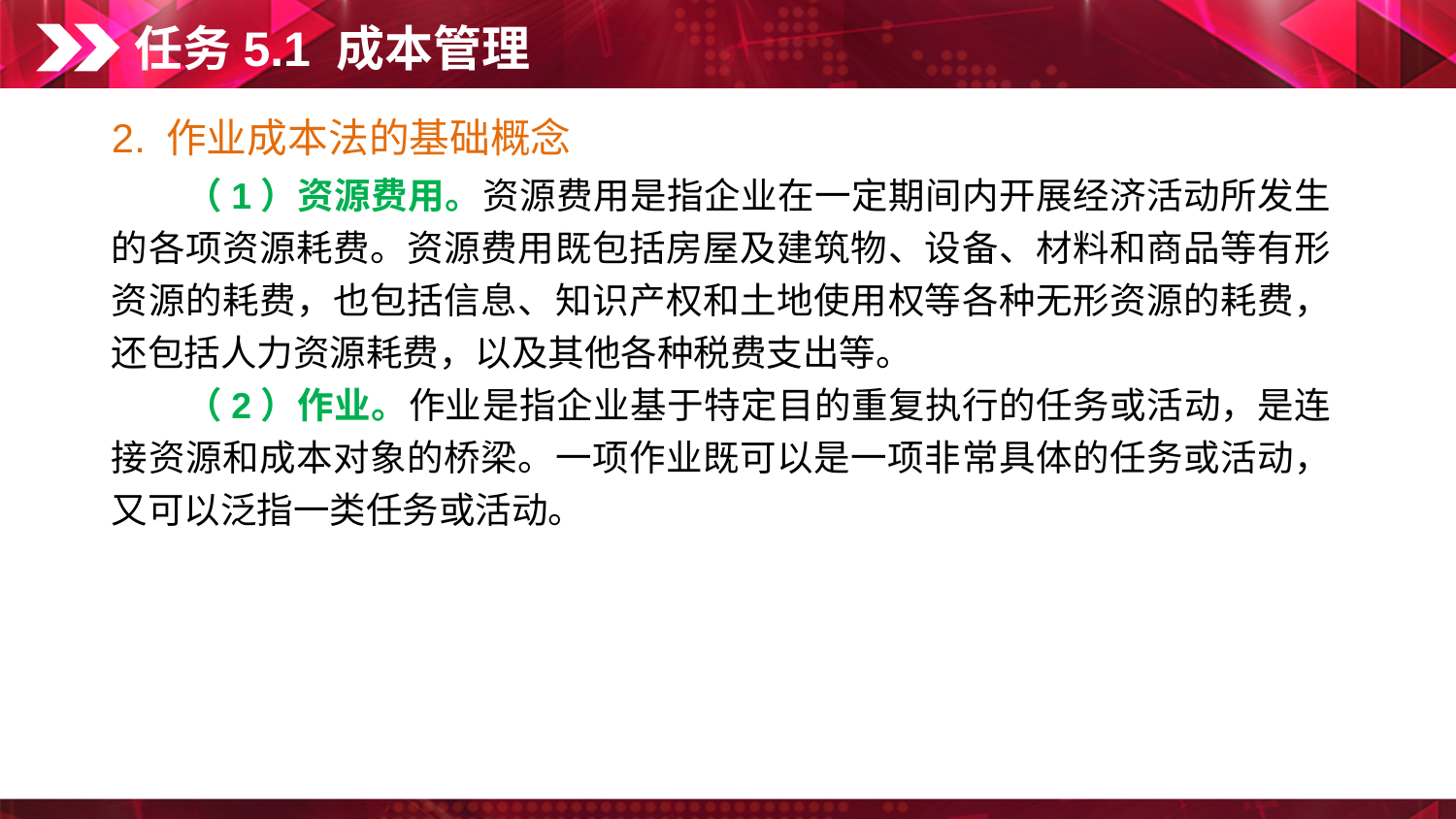

任务5.1 成本管理

2. 作业成本法的基础概念
　　（1）资源费用。资源费用是指企业在一定期间内开展经济活动所发生的各项资源耗费。资源费用既包括房屋及建筑物、设备、材料和商品等有形资源的耗费，也包括信息、知识产权和土地使用权等各种无形资源的耗费，还包括人力资源耗费，以及其他各种税费支出等。
　　（2）作业。作业是指企业基于特定目的重复执行的任务或活动，是连接资源和成本对象的桥梁。一项作业既可以是一项非常具体的任务或活动，又可以泛指一类任务或活动。